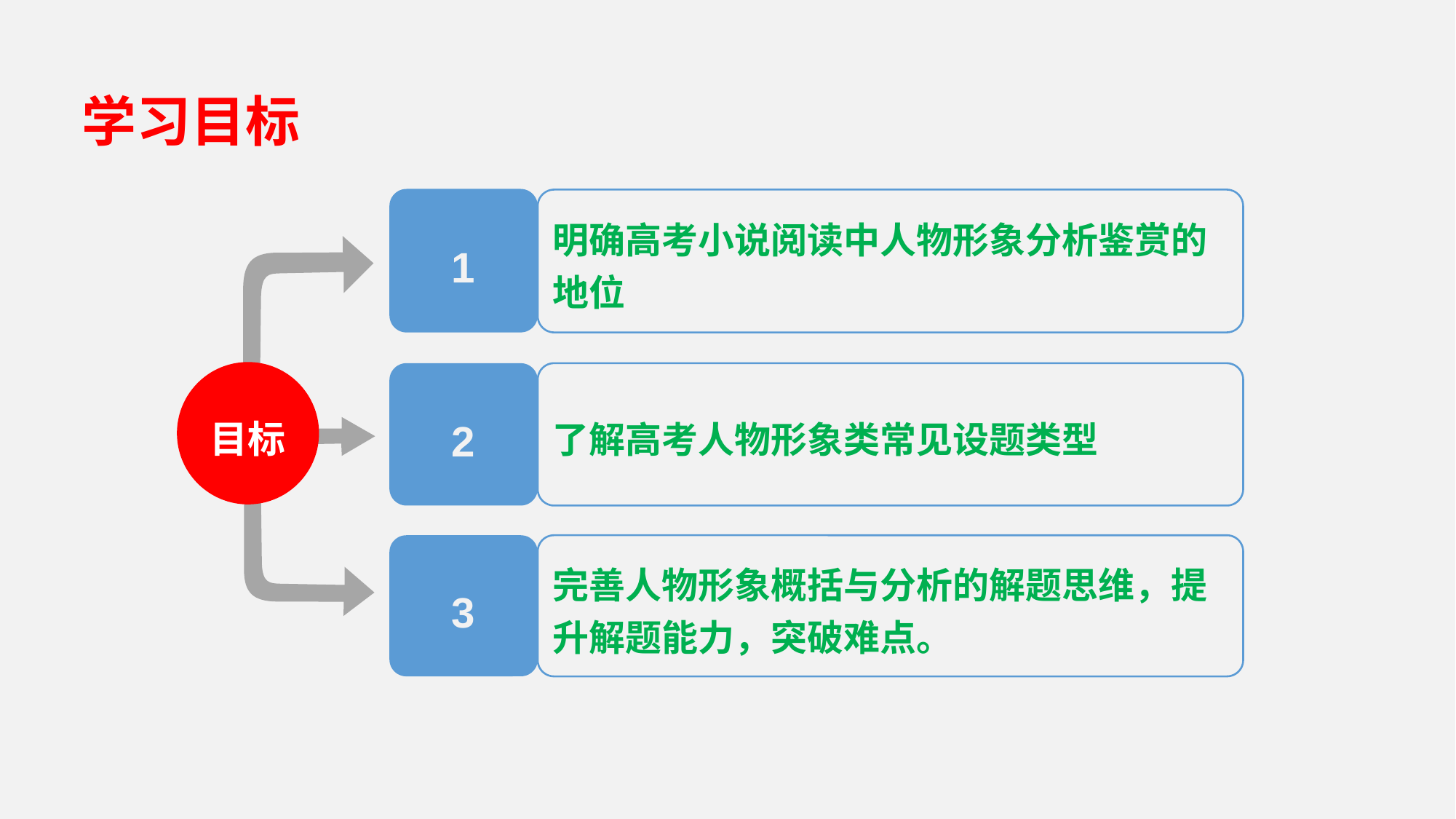

学习目标
1
明确高考小说阅读中人物形象分析鉴赏的地位

目标
2
了解高考人物形象类常见设题类型

3
完善人物形象概括与分析的解题思维，提升解题能力，突破难点。